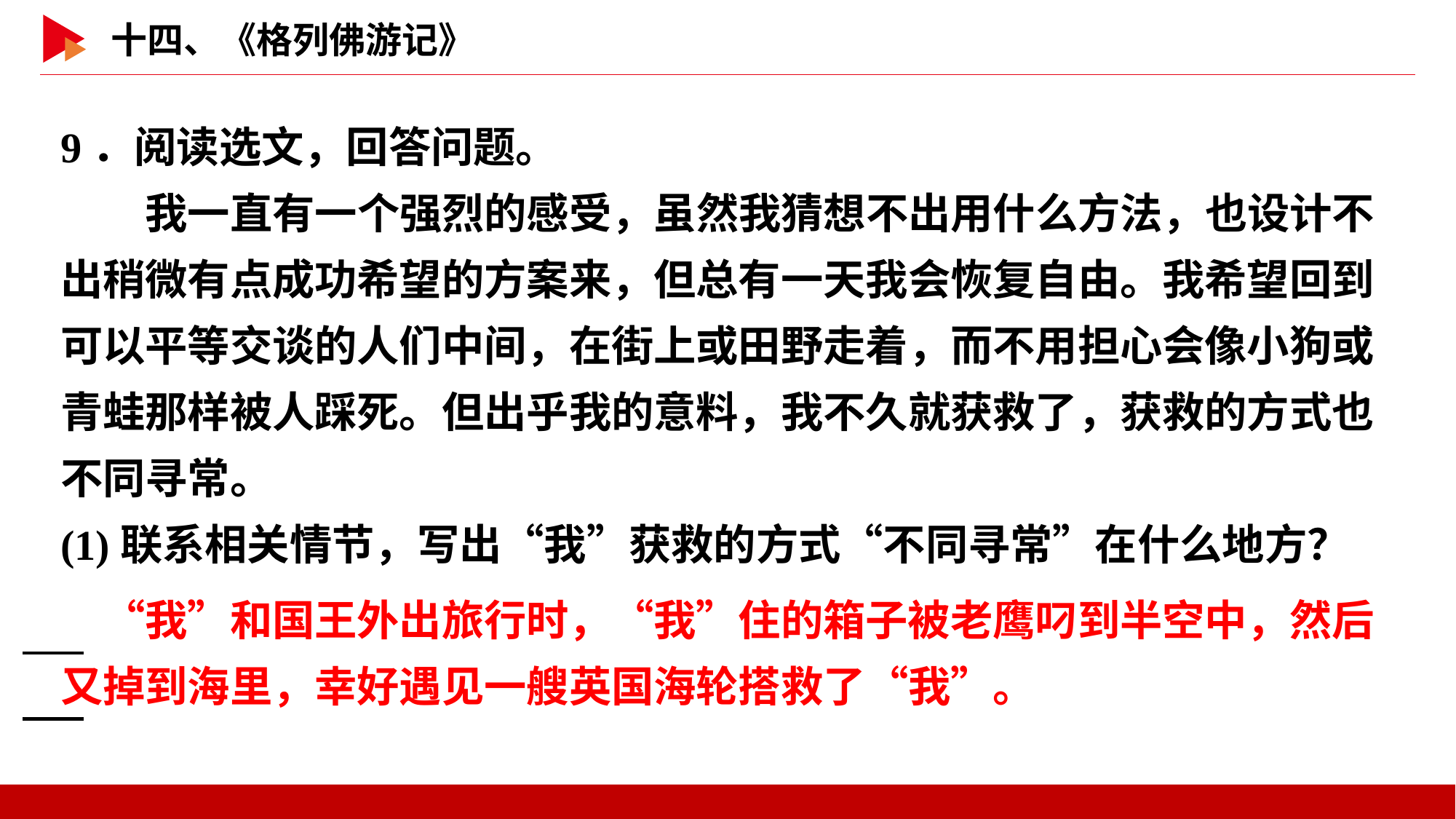

9．阅读选文，回答问题。
　　我一直有一个强烈的感受，虽然我猜想不出用什么方法，也设计不出稍微有点成功希望的方案来，但总有一天我会恢复自由。我希望回到可以平等交谈的人们中间，在街上或田野走着，而不用担心会像小狗或青蛙那样被人踩死。但出乎我的意料，我不久就获救了，获救的方式也不同寻常。
(1)联系相关情节，写出“我”获救的方式“不同寻常”在什么地方？
　“我”和国王外出旅行时，“我”住的箱子被老鹰叼到半空中，然后又掉到海里，幸好遇见一艘英国海轮搭救了“我”。